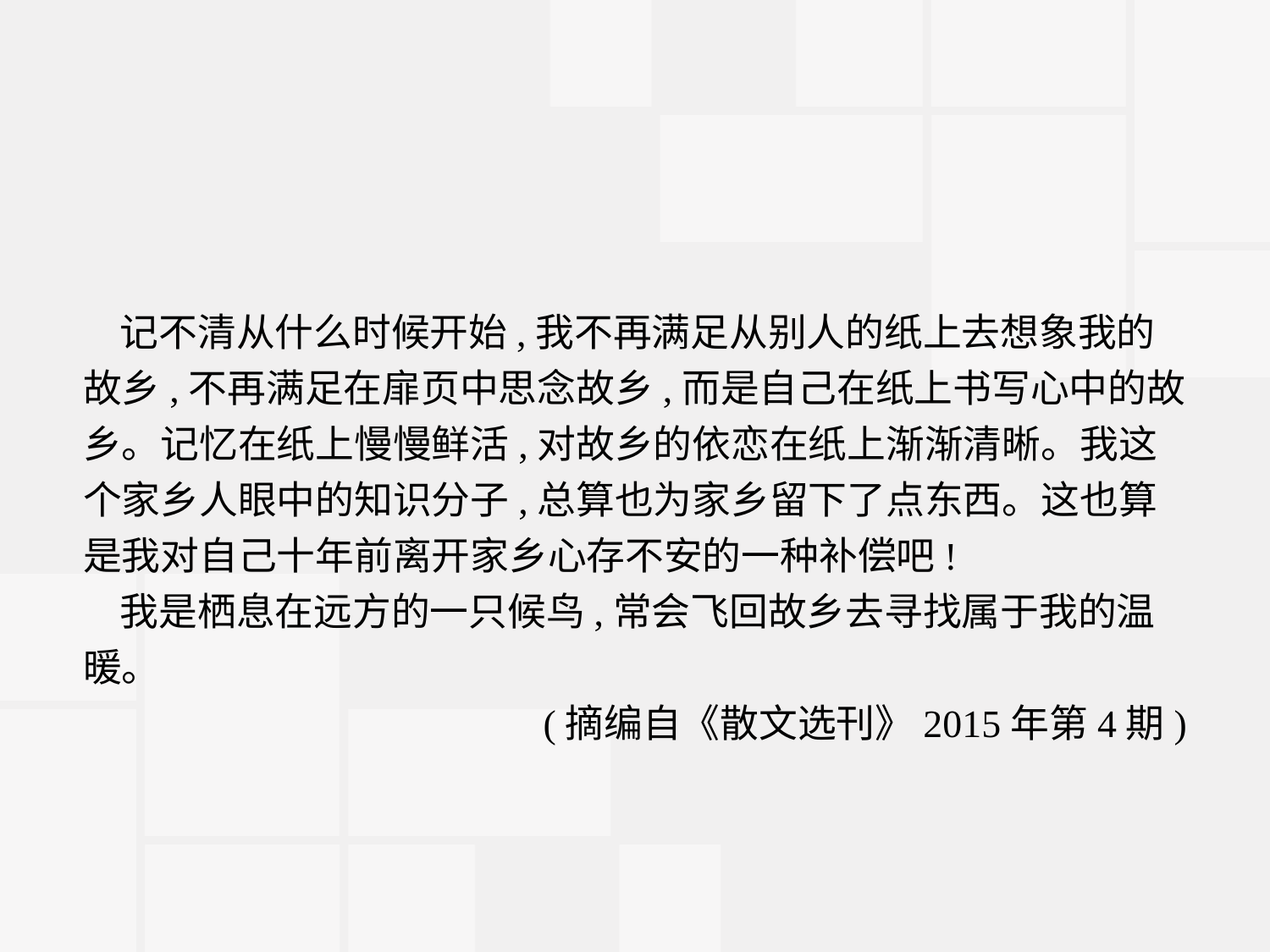

记不清从什么时候开始,我不再满足从别人的纸上去想象我的故乡,不再满足在扉页中思念故乡,而是自己在纸上书写心中的故乡。记忆在纸上慢慢鲜活,对故乡的依恋在纸上渐渐清晰。我这个家乡人眼中的知识分子,总算也为家乡留下了点东西。这也算是我对自己十年前离开家乡心存不安的一种补偿吧!
我是栖息在远方的一只候鸟,常会飞回故乡去寻找属于我的温暖。
(摘编自《散文选刊》2015年第4期)